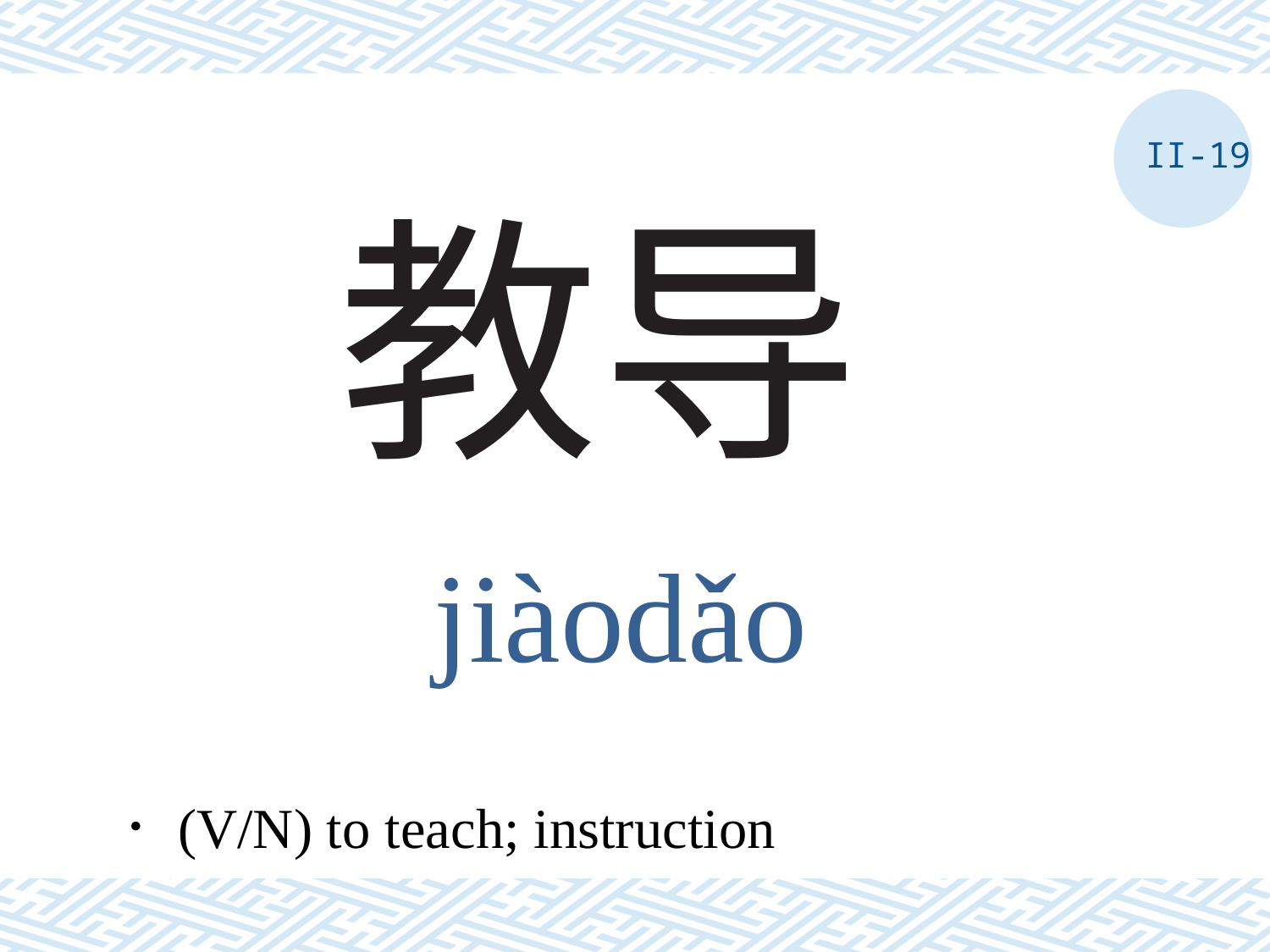

II-19

# 教导
jiàodǎo
．(V/N) to teach; instruction